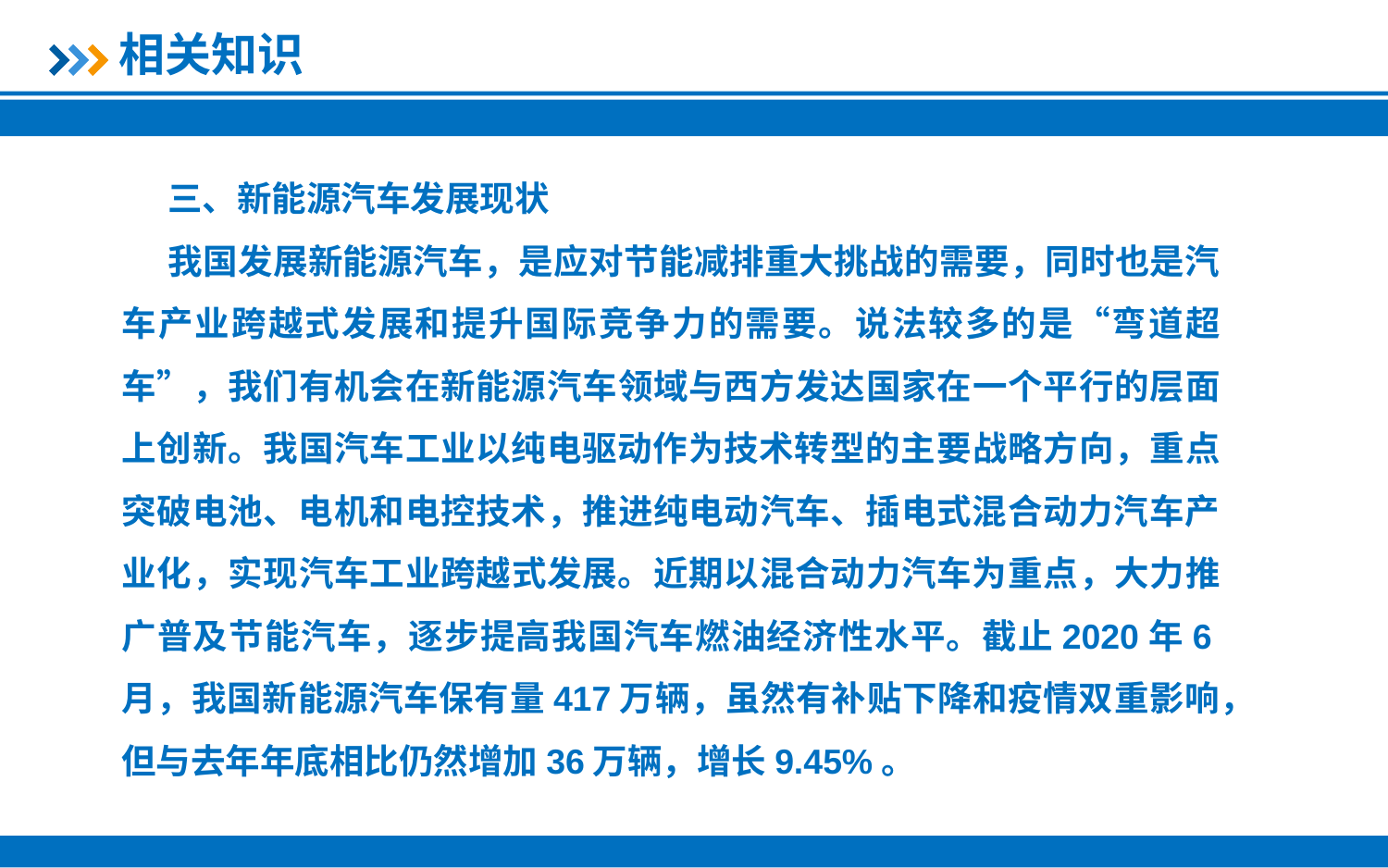

相关知识
三、新能源汽车发展现状
我国发展新能源汽车，是应对节能减排重大挑战的需要，同时也是汽车产业跨越式发展和提升国际竞争力的需要。说法较多的是“弯道超车”，我们有机会在新能源汽车领域与西方发达国家在一个平行的层面上创新。我国汽车工业以纯电驱动作为技术转型的主要战略方向，重点突破电池、电机和电控技术，推进纯电动汽车、插电式混合动力汽车产业化，实现汽车工业跨越式发展。近期以混合动力汽车为重点，大力推广普及节能汽车，逐步提高我国汽车燃油经济性水平。截止2020年6月，我国新能源汽车保有量417万辆，虽然有补贴下降和疫情双重影响，但与去年年底相比仍然增加36万辆，增长9.45%。